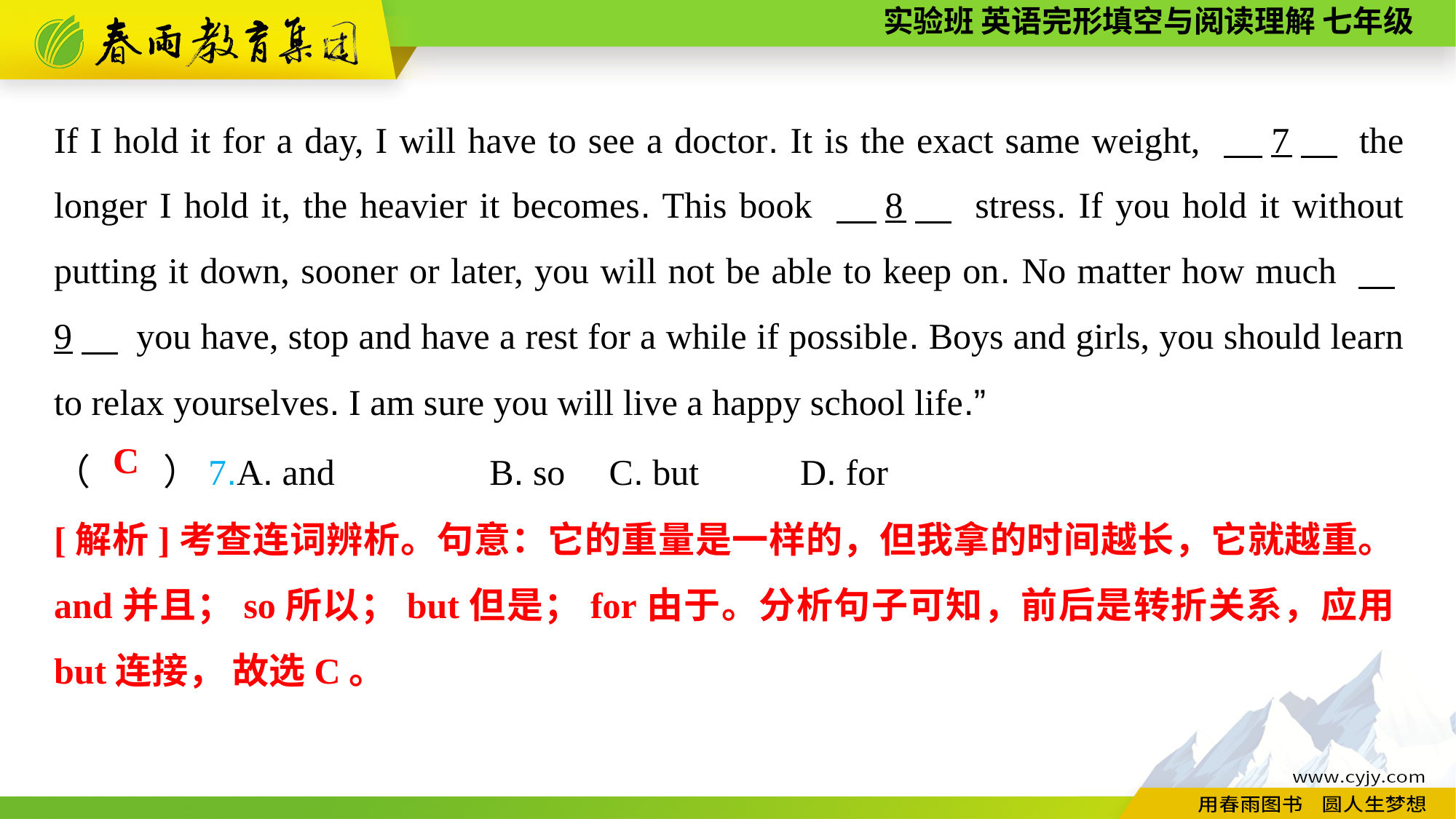

If I hold it for a day, I will have to see a doctor. It is the exact same weight, 　7　 the longer I hold it, the heavier it becomes. This book 　8　 stress. If you hold it without putting it down, sooner or later, you will not be able to keep on. No matter how much 　9　 you have, stop and have a rest for a while if possible. Boys and girls, you should learn to relax yourselves. I am sure you will live a happy school life.”
（　　）7.A. and                 B. so	 C. but	          D. for
C
[解析]考查连词辨析。句意：它的重量是一样的，但我拿的时间越长，它就越重。and并且；so所以；but但是；for由于。分析句子可知，前后是转折关系，应用but连接， 故选C。